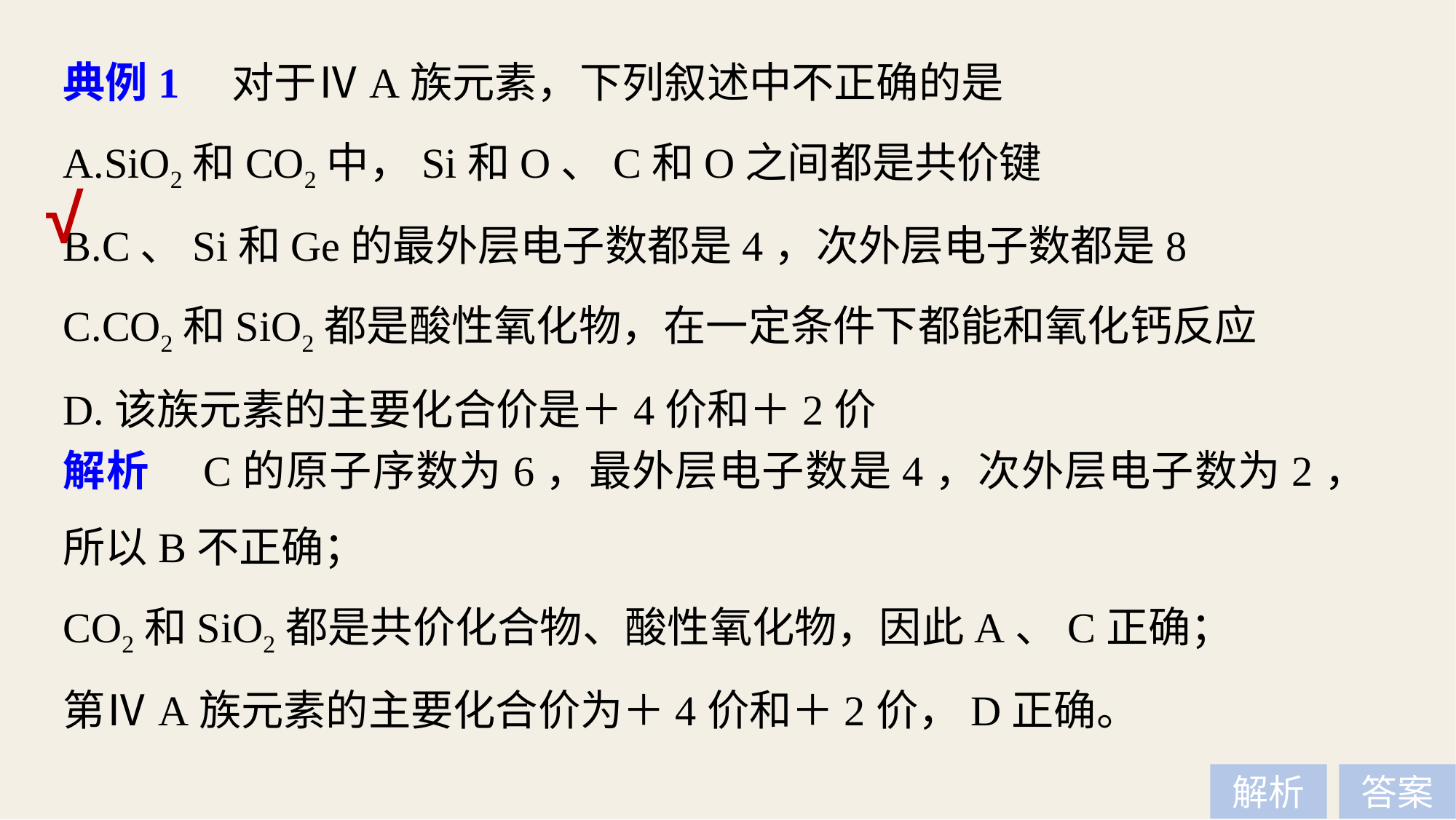

典例1　对于ⅣA族元素，下列叙述中不正确的是
A.SiO2和CO2中，Si和O、C和O之间都是共价键
B.C、Si和Ge的最外层电子数都是4，次外层电子数都是8
C.CO2和SiO2都是酸性氧化物，在一定条件下都能和氧化钙反应
D.该族元素的主要化合价是＋4价和＋2价
√
解析　C的原子序数为6，最外层电子数是4，次外层电子数为2，所以B不正确；
CO2和SiO2都是共价化合物、酸性氧化物，因此A、C正确；
第ⅣA族元素的主要化合价为＋4价和＋2价，D正确。
解析
答案